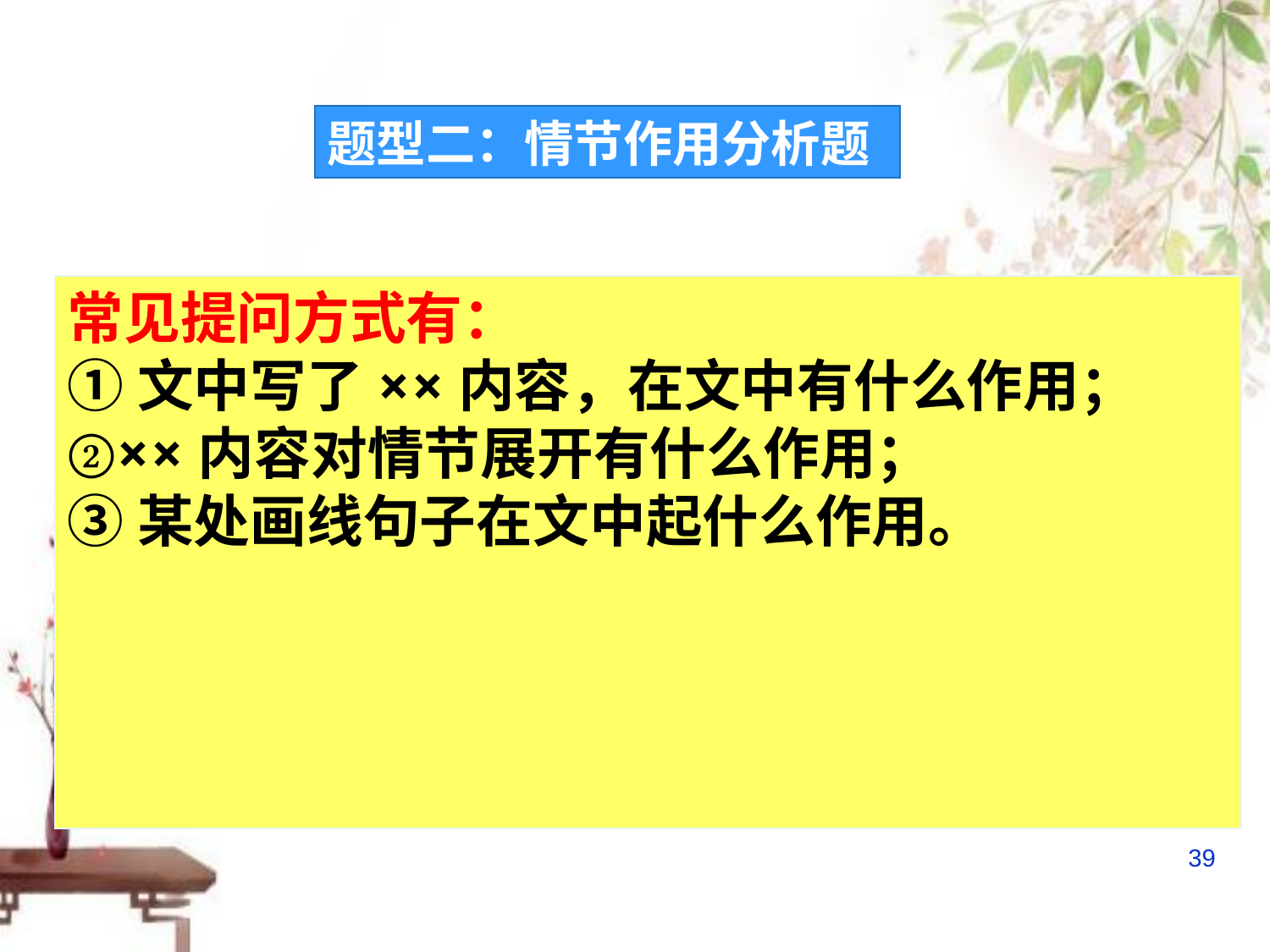

题型二：情节作用分析题
常见提问方式有：
①文中写了××内容，在文中有什么作用；
②××内容对情节展开有什么作用；
③某处画线句子在文中起什么作用。
39